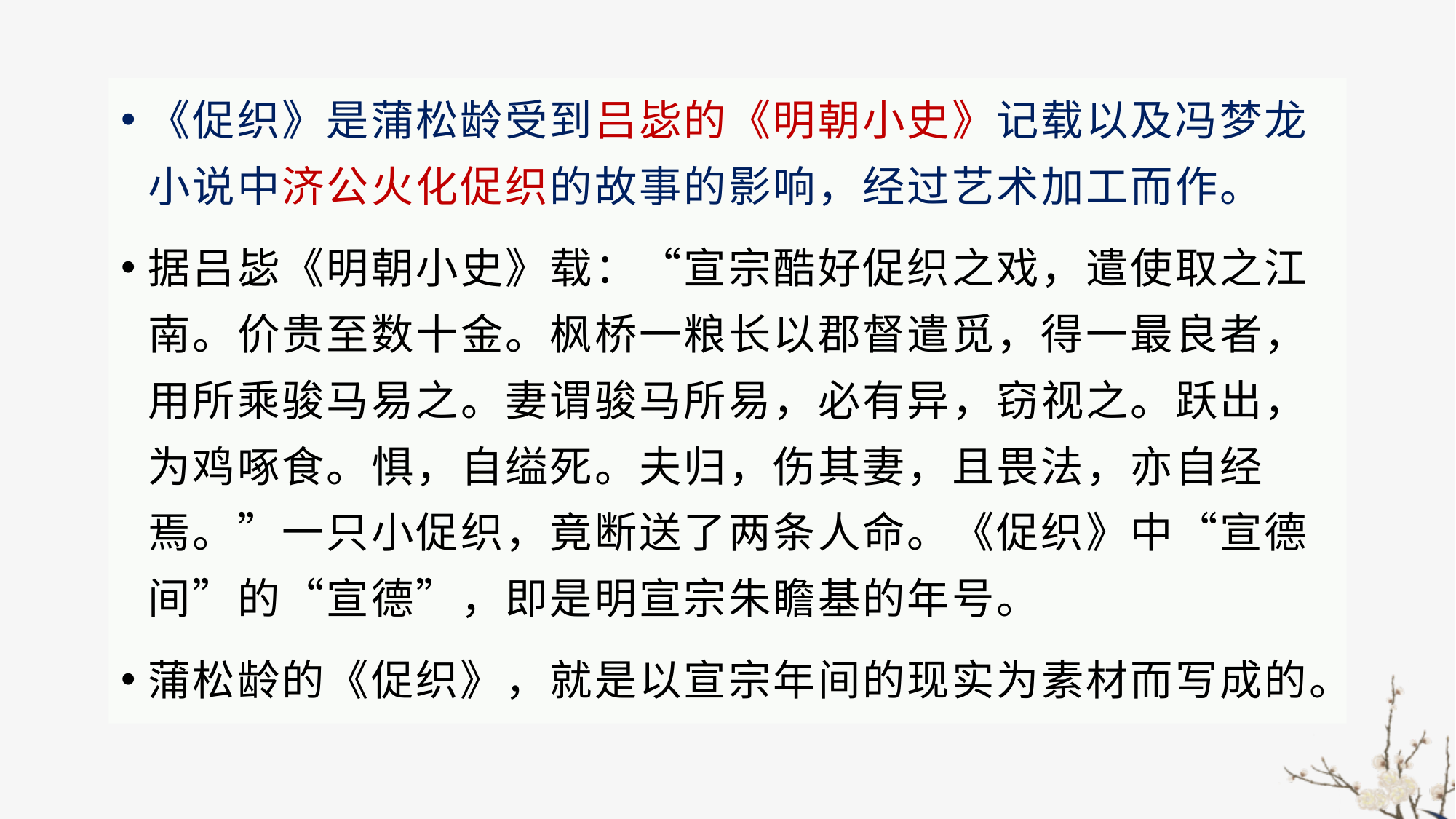

《促织》是蒲松龄受到吕毖的《明朝小史》记载以及冯梦龙小说中济公火化促织的故事的影响，经过艺术加工而作。
据吕毖《明朝小史》载：“宣宗酷好促织之戏，遣使取之江南。价贵至数十金。枫桥一粮长以郡督遣觅，得一最良者，用所乘骏马易之。妻谓骏马所易，必有异，窃视之。跃出，为鸡啄食。惧，自缢死。夫归，伤其妻，且畏法，亦自经焉。”一只小促织，竟断送了两条人命。《促织》中“宣德间”的“宣德”，即是明宣宗朱瞻基的年号。
蒲松龄的《促织》，就是以宣宗年间的现实为素材而写成的。